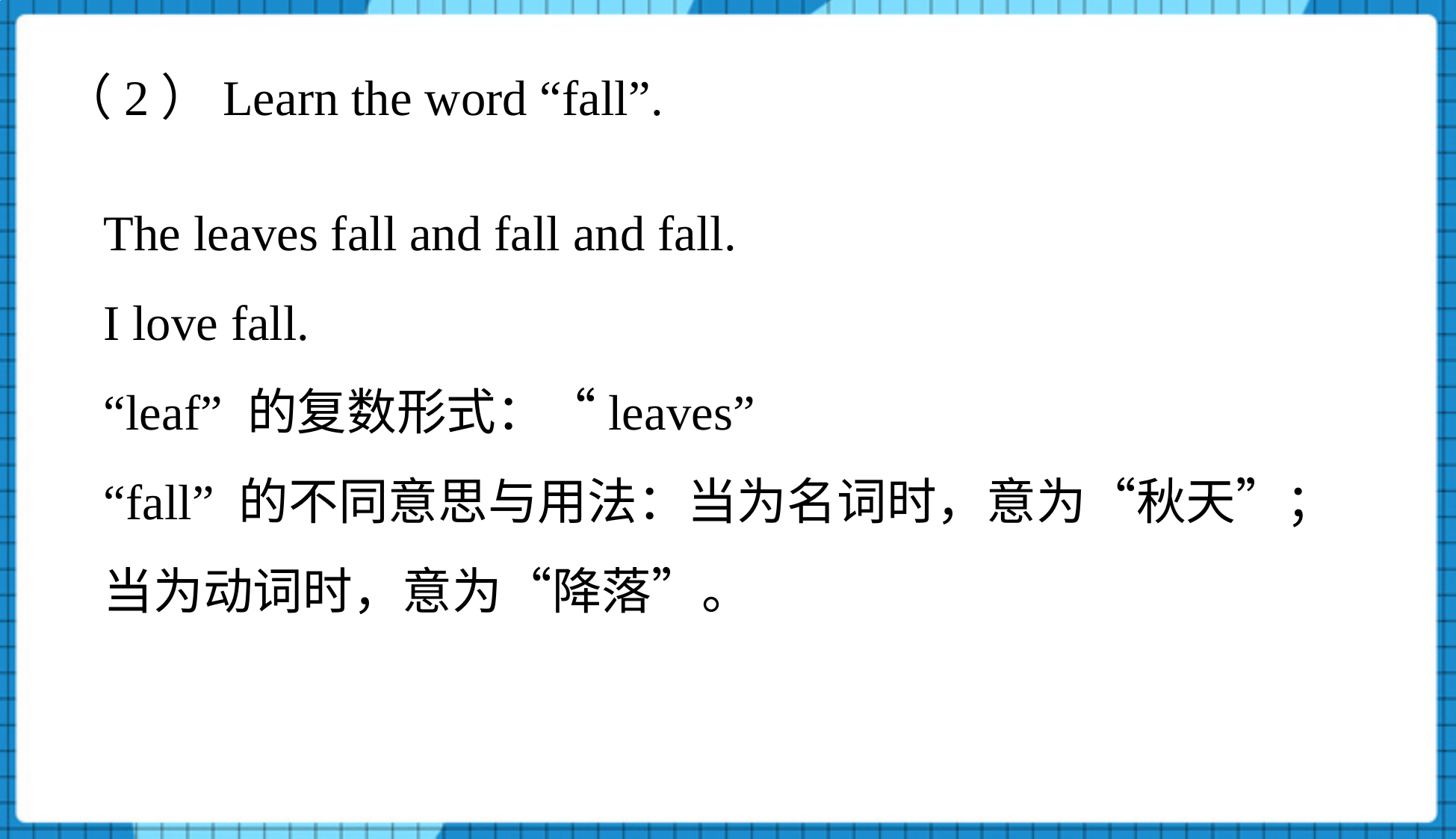

（2）Learn the word “fall”.

The leaves fall and fall and fall.
I love fall.
“leaf” 的复数形式：“leaves”
“fall” 的不同意思与用法：当为名词时，意为“秋天”；
当为动词时，意为“降落”。